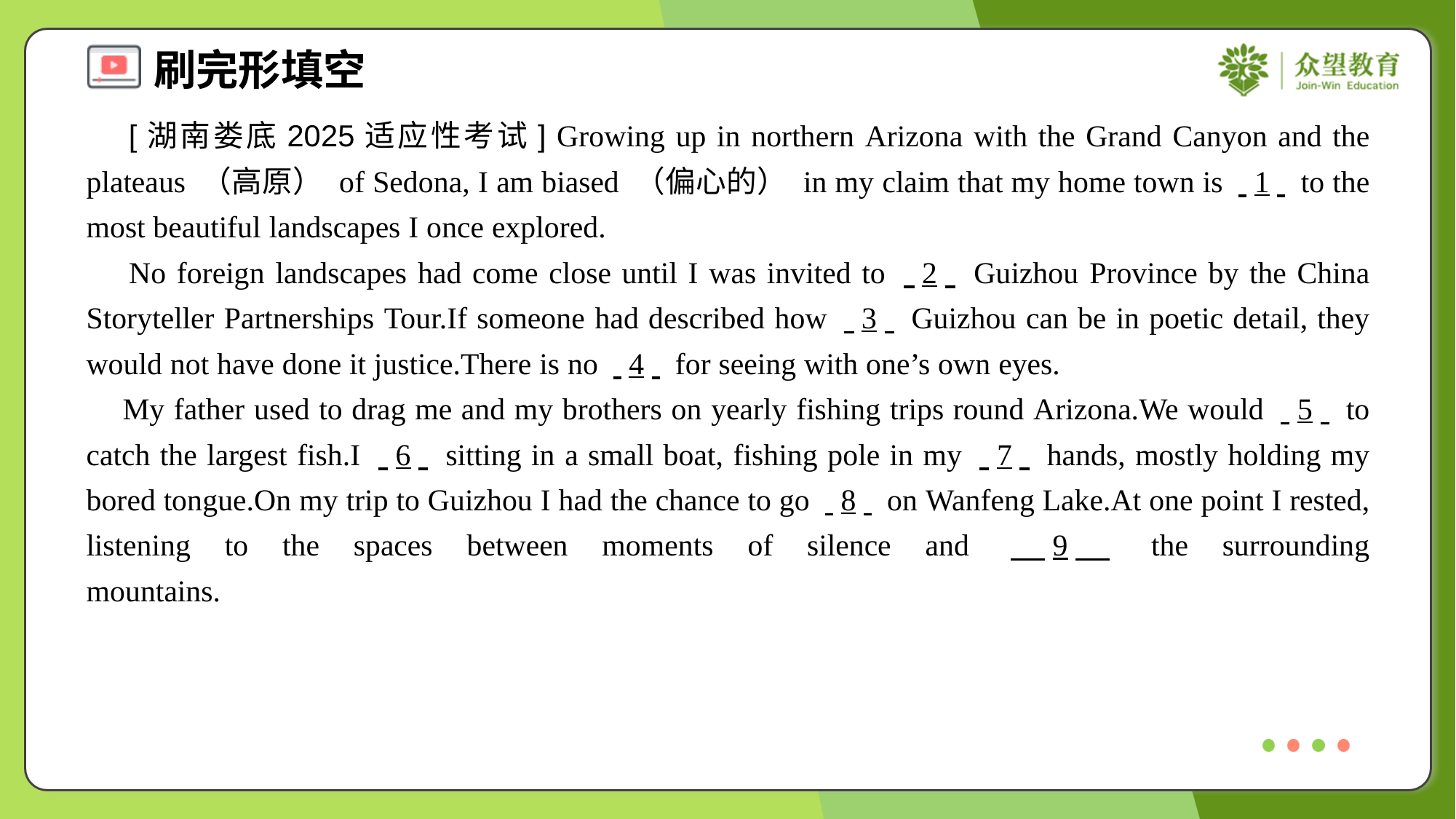

[湖南娄底2025适应性考试] Growing up in northern Arizona with the Grand Canyon and the plateaus （高原） of Sedona, I am biased （偏心的） in my claim that my home town is . .1. . to the most beautiful landscapes I once explored.
    No foreign landscapes had come close until I was invited to . .2. . Guizhou Province by the China Storyteller Partnerships Tour.If someone had described how . .3. . Guizhou can be in poetic detail, they would not have done it justice.There is no . .4. . for seeing with one’s own eyes.
    My father used to drag me and my brothers on yearly fishing trips round Arizona.We would . .5. . to catch the largest fish.I . .6. . sitting in a small boat, fishing pole in my . .7. . hands, mostly holding my bored tongue.On my trip to Guizhou I had the chance to go . .8. . on Wanfeng Lake.At one point I rested, listening to the spaces between moments of silence and . .9. . the surrounding mountains.#3